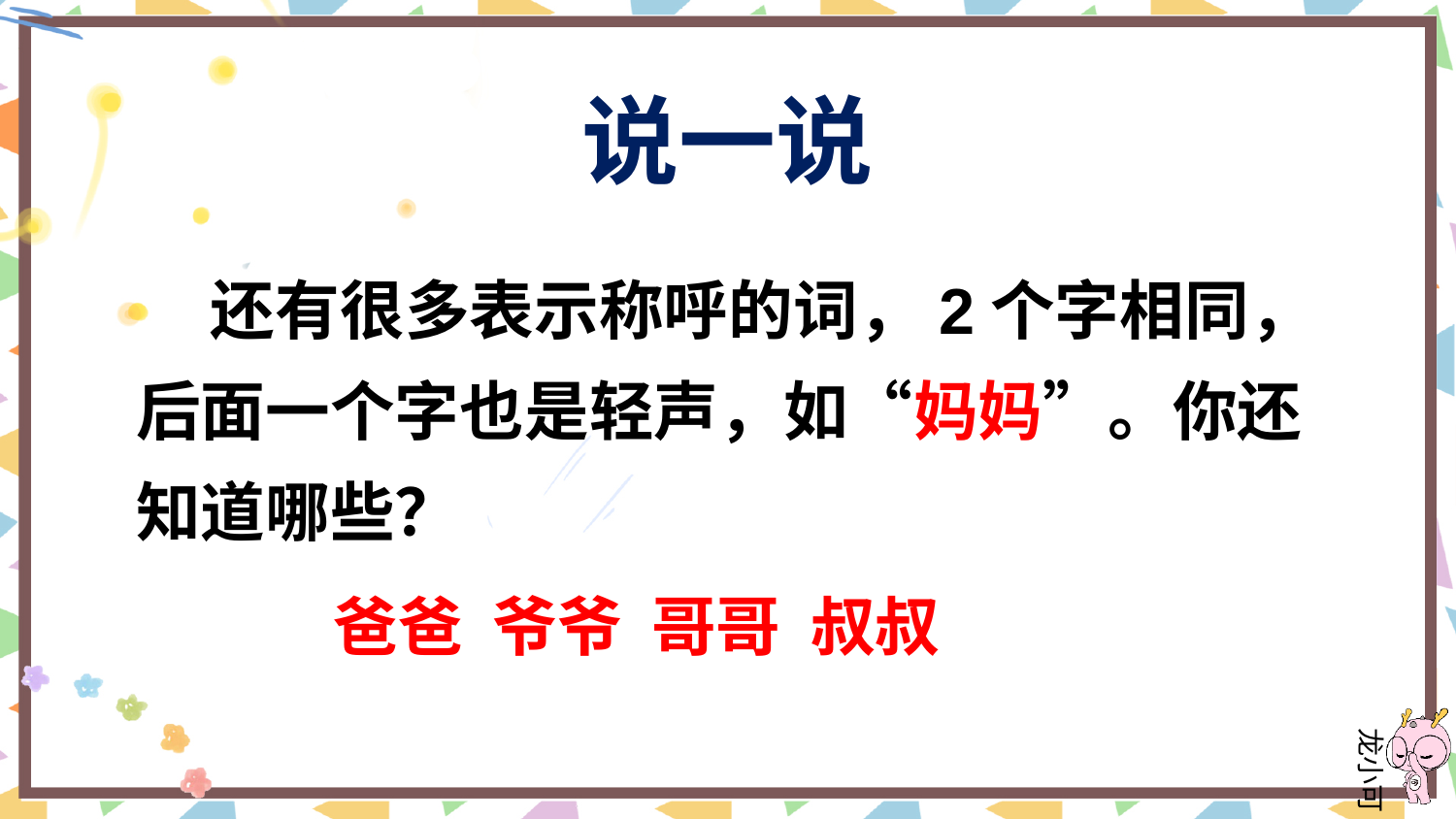

说一说
    还有很多表示称呼的词，2个字相同，后面一个字也是轻声，如“妈妈”。你还知道哪些？
爸爸  爷爷  哥哥  叔叔